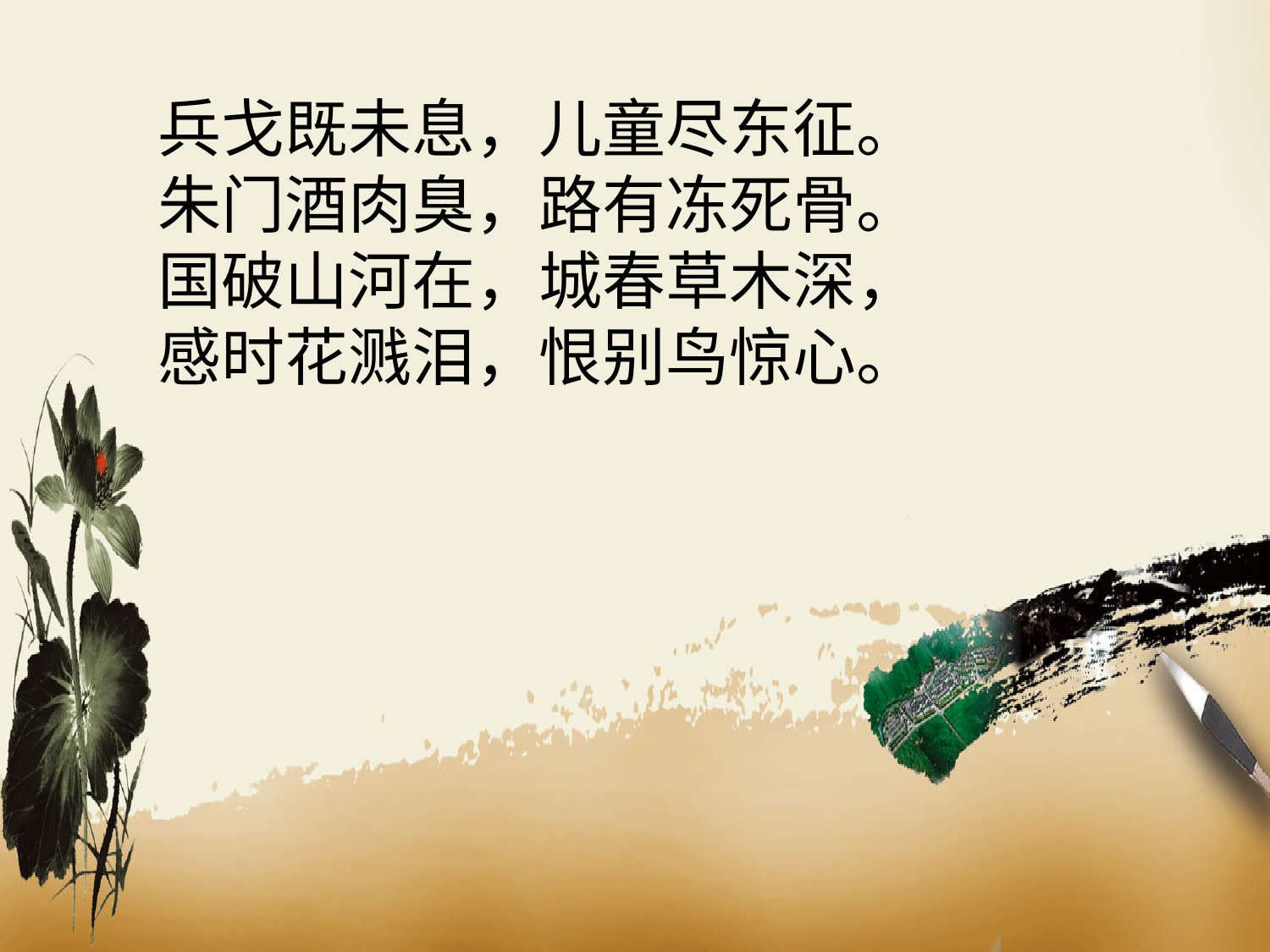

兵戈既未息，儿童尽东征。
朱门酒肉臭，路有冻死骨。
国破山河在，城春草木深，
感时花溅泪，恨别鸟惊心。